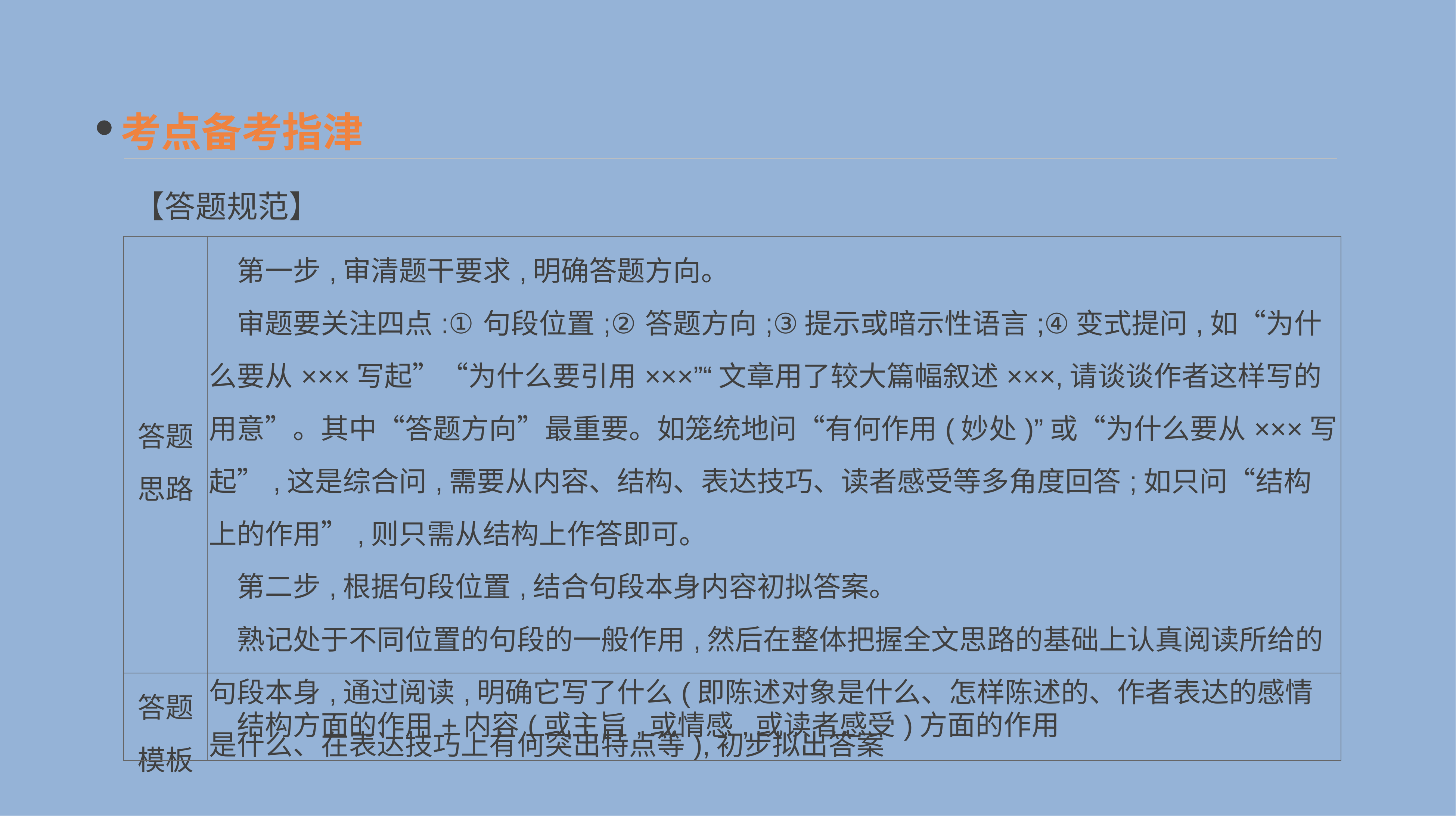

考点备考指津

【答题规范】
| 答题 思路 | 第一步,审清题干要求,明确答题方向。 　审题要关注四点:①句段位置;②答题方向;③提示或暗示性语言;④变式提问,如“为什么要从×××写起”“为什么要引用×××”“文章用了较大篇幅叙述×××,请谈谈作者这样写的用意”。其中“答题方向”最重要。如笼统地问“有何作用(妙处)”或“为什么要从×××写起”,这是综合问,需要从内容、结构、表达技巧、读者感受等多角度回答;如只问“结构上的作用”,则只需从结构上作答即可。 　第二步,根据句段位置,结合句段本身内容初拟答案。 　熟记处于不同位置的句段的一般作用,然后在整体把握全文思路的基础上认真阅读所给的句段本身,通过阅读,明确它写了什么(即陈述对象是什么、怎样陈述的、作者表达的感情是什么、在表达技巧上有何突出特点等),初步拟出答案 |
| --- | --- |
| 答题 模板 | 结构方面的作用+内容(或主旨,或情感,或读者感受)方面的作用 |